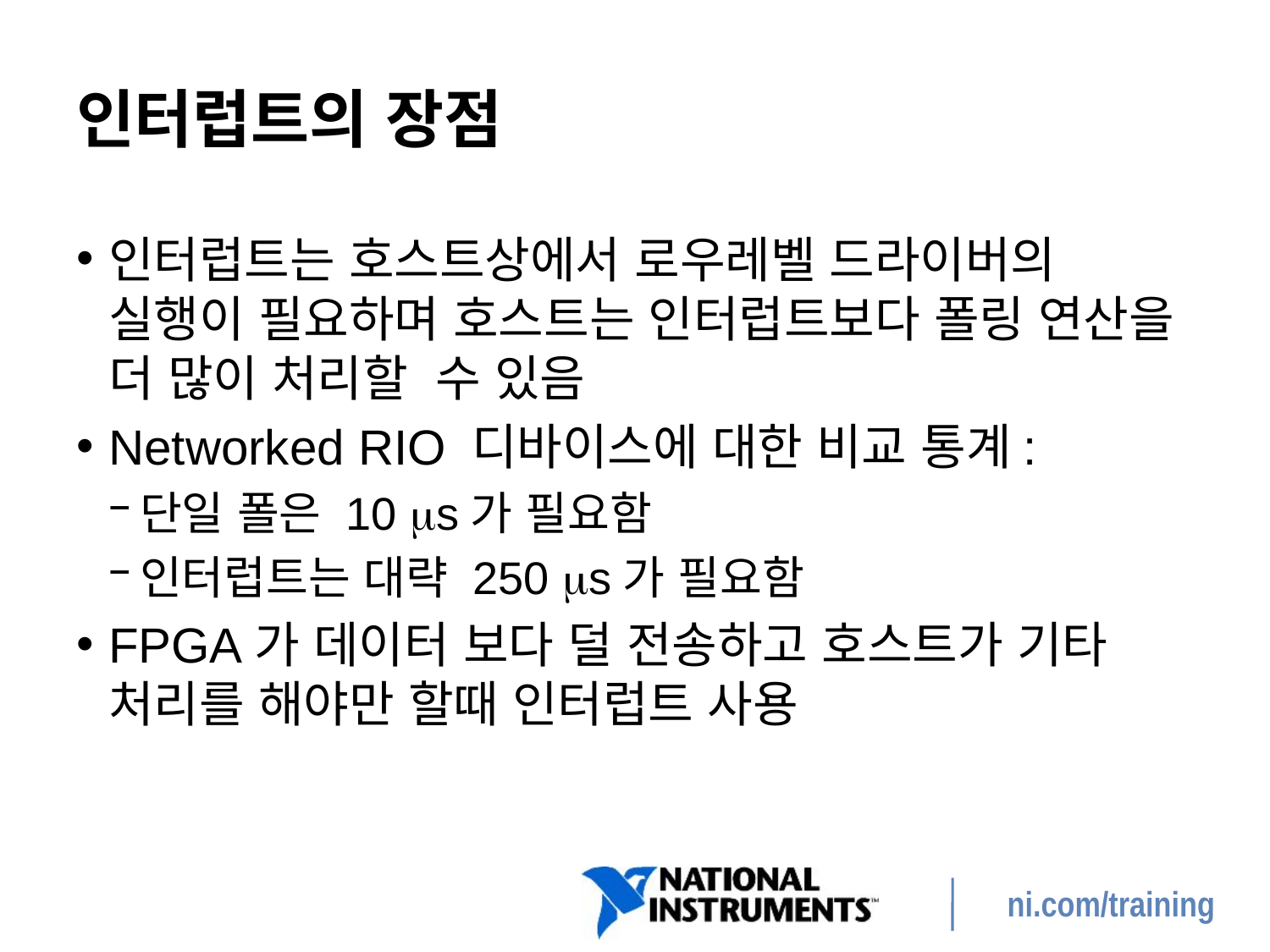

# 인터럽트의 장점
인터럽트는 호스트상에서 로우레벨 드라이버의 실행이 필요하며 호스트는 인터럽트보다 폴링 연산을 더 많이 처리할  수 있음
Networked RIO 디바이스에 대한 비교 통계:
단일 폴은 10 μs가 필요함
인터럽트는 대략 250 μs가 필요함
FPGA가 데이터 보다 덜 전송하고 호스트가 기타 처리를 해야만 할때 인터럽트 사용